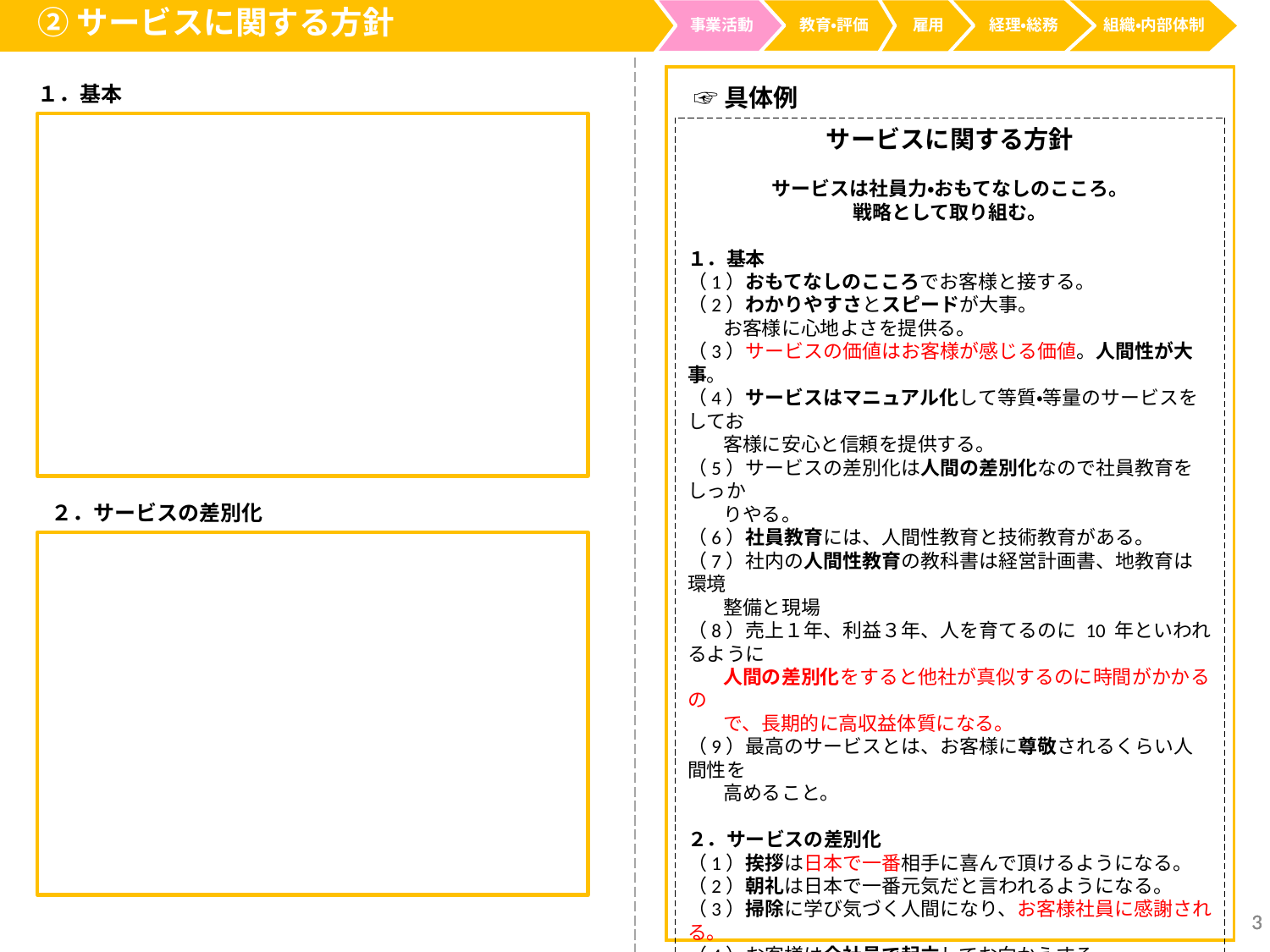

②サービスに関する方針
事業活動
経理・総務
教育・評価
雇用
組織・内部体制

１．基本
☞具体例

サービスに関する方針

サービスは社員力・おもてなしのこころ。
戦略として取り組む。

１．基本
（1）おもてなしのこころでお客様と接する。
（2）わかりやすさとスピードが大事。
       お客様に心地よさを提供る。
（3）サービスの価値はお客様が感じる価値。人間性が大事。
（4）サービスはマニュアル化して等質・等量のサービスをしてお
       客様に安心と信頼を提供する。
（5）サービスの差別化は人間の差別化なので社員教育をしっか
       りやる。
（6）社員教育には、人間性教育と技術教育がある。
（7）社内の人間性教育の教科書は経営計画書、地教育は環境
       整備と現場
（8）売上１年、利益３年、人を育てるのに 10 年といわれるように
       人間の差別化をすると他社が真似するのに時間がかかるの
       で、長期的に高収益体質になる。
（9）最高のサービスとは、お客様に尊敬されるくらい人間性を
       高めること。

２．サービスの差別化
（1）挨拶は日本で一番相手に喜んで頂けるようになる。
（2）朝礼は日本で一番元気だと言われるようになる。
（3）掃除に学び気づく人間になり、お客様社員に感謝される。
（4）お客様は全社員で起立してお向かえする。
（5）全てのお客様にメニュー表で好きな飲み物を選んで頂く。
（6）月次決算書を翌月15 日を目安に提供し,分かりやすく
　　 説明する。
（7）経営計画書の無料指導により中小企業を育てる。
（8）異業種交流会によりお客様の売上支援。
（9）働いている社員の姿。
２．サービスの差別化

3
3
3